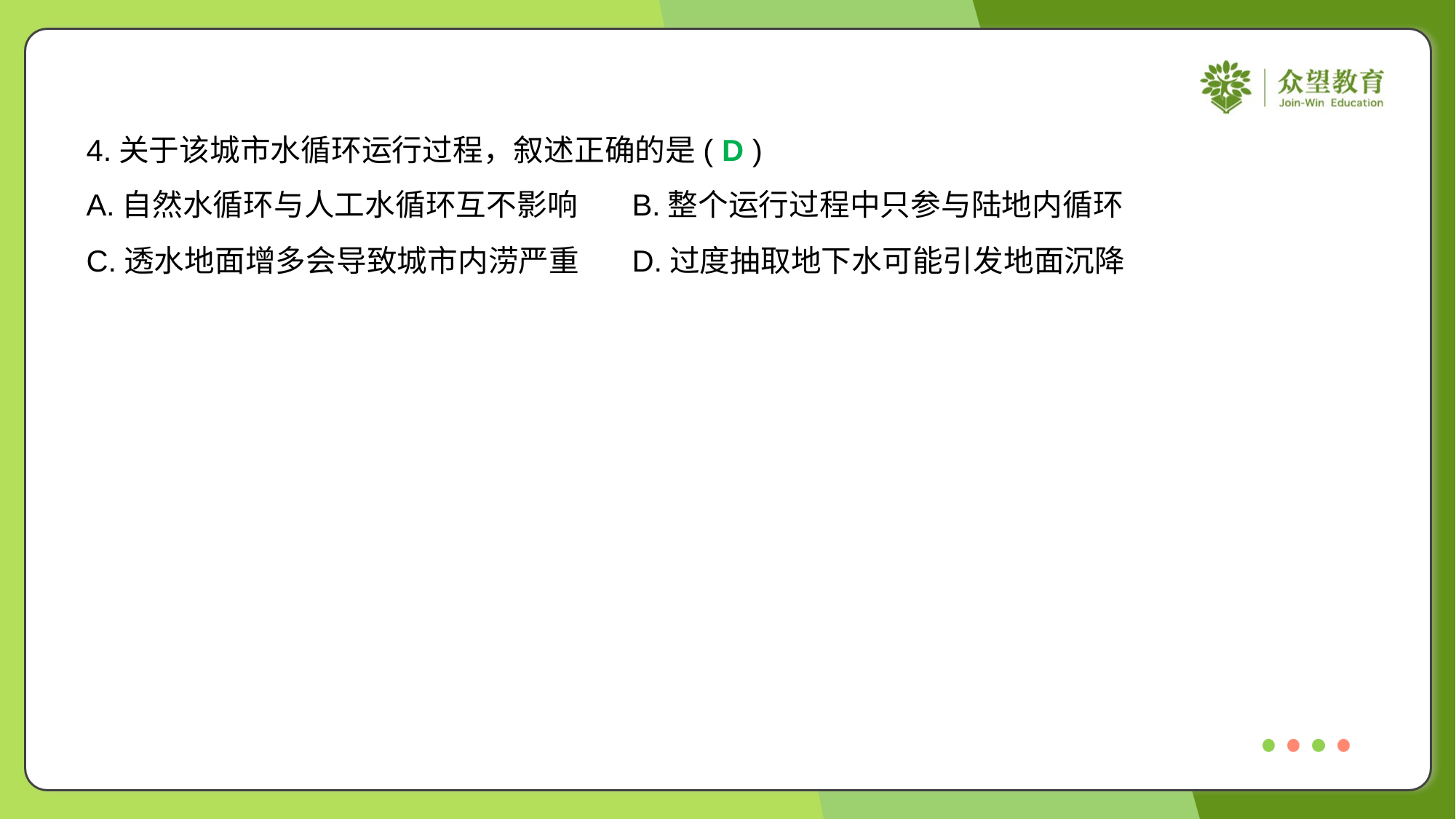

4.关于该城市水循环运行过程，叙述正确的是(     )
D
A.自然水循环与人工水循环互不影响	B.整个运行过程中只参与陆地内循环
C.透水地面增多会导致城市内涝严重	D.过度抽取地下水可能引发地面沉降